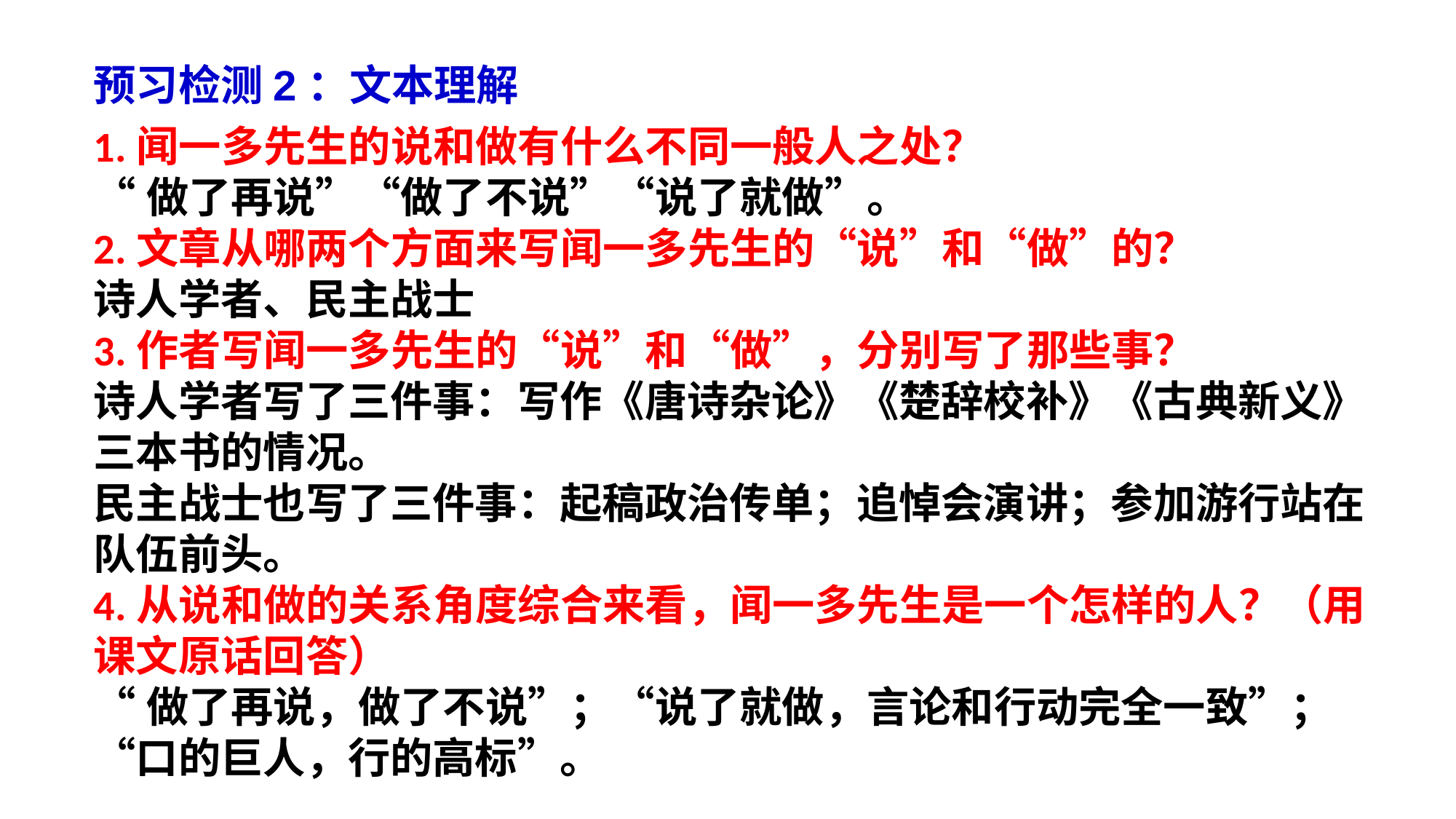

预习检测2：文本理解

1.闻一多先生的说和做有什么不同一般人之处？
“做了再说”“做了不说”“说了就做”。
2.文章从哪两个方面来写闻一多先生的“说”和“做”的？
诗人学者、民主战士
3.作者写闻一多先生的“说”和“做”，分别写了那些事？
诗人学者写了三件事：写作《唐诗杂论》《楚辞校补》《古典新义》三本书的情况。
民主战士也写了三件事：起稿政治传单；追悼会演讲；参加游行站在队伍前头。
4.从说和做的关系角度综合来看，闻一多先生是一个怎样的人？（用课文原话回答）
“做了再说，做了不说”；“说了就做，言论和行动完全一致”；“口的巨人，行的高标”。